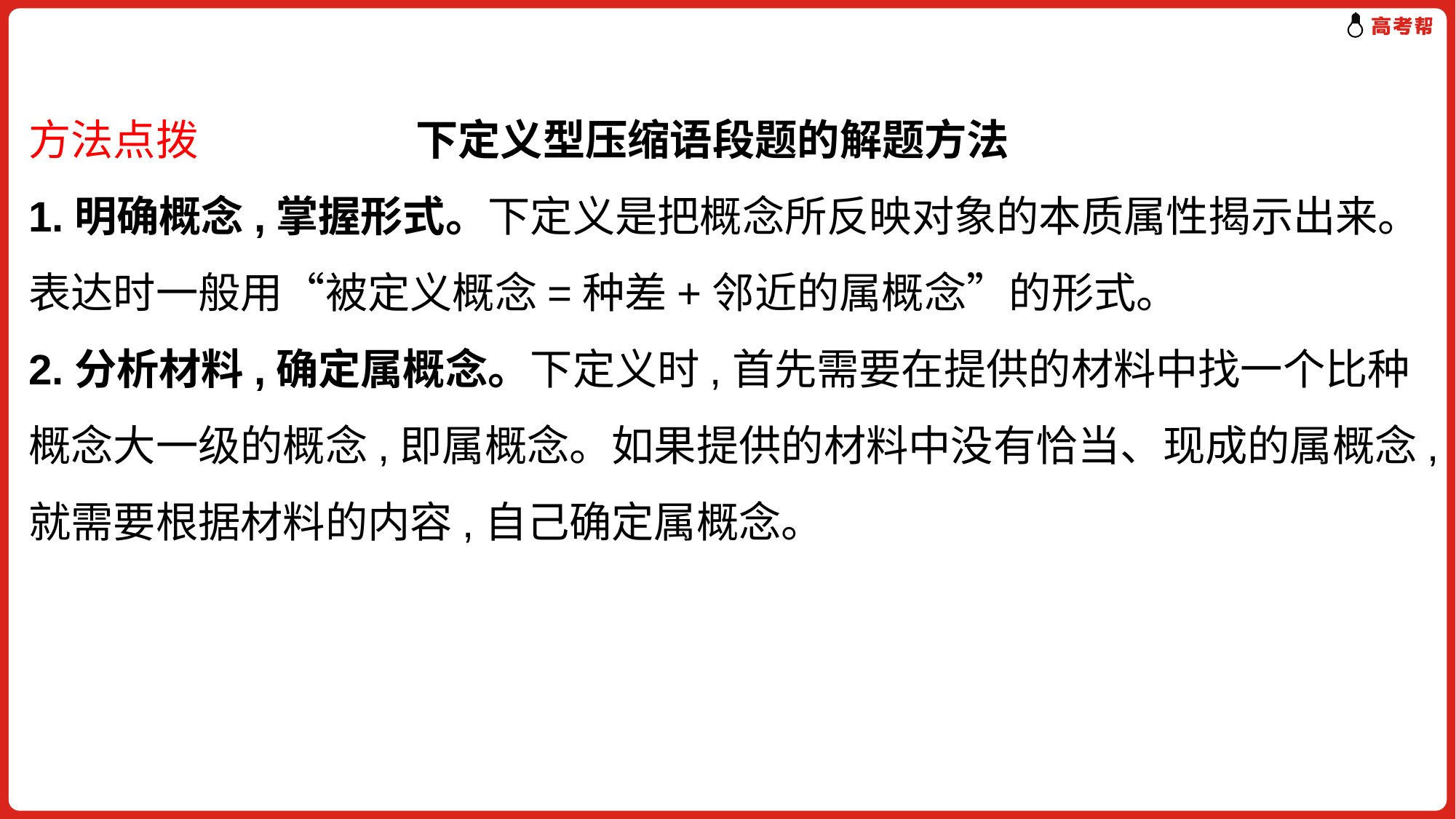

方法点拨                       下定义型压缩语段题的解题方法
1.明确概念,掌握形式。下定义是把概念所反映对象的本质属性揭示出来。表达时一般用“被定义概念=种差+邻近的属概念”的形式。
2.分析材料,确定属概念。下定义时,首先需要在提供的材料中找一个比种概念大一级的概念,即属概念。如果提供的材料中没有恰当、现成的属概念,就需要根据材料的内容,自己确定属概念。